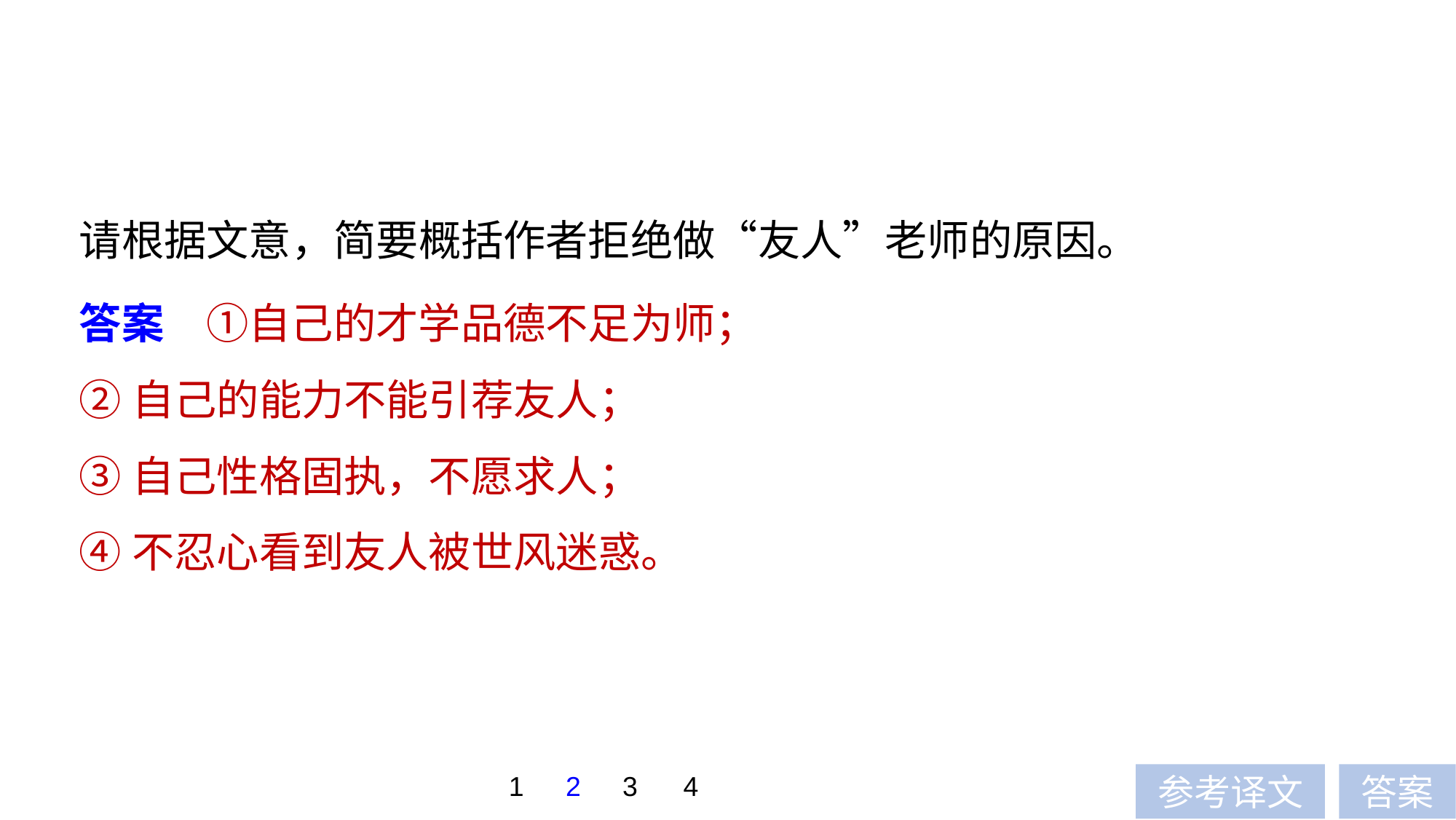

请根据文意，简要概括作者拒绝做“友人”老师的原因。
答案　①自己的才学品德不足为师；
②自己的能力不能引荐友人；
③自己性格固执，不愿求人；
④不忍心看到友人被世风迷惑。
1
2
3
4
参考译文
答案